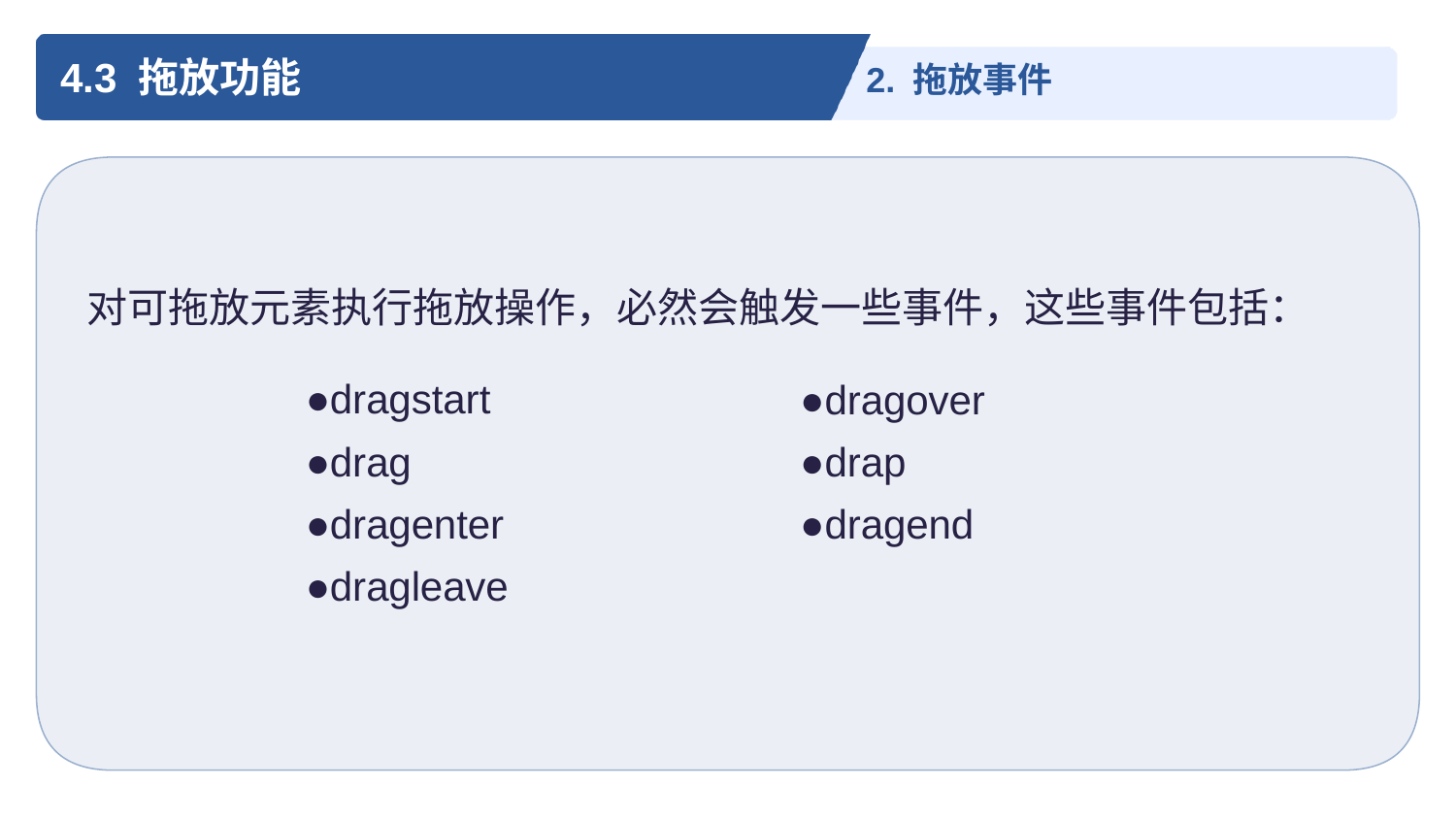

4.3 拖放功能
2. 拖放事件

对可拖放元素执行拖放操作，必然会触发一些事件，这些事件包括：
●dragstart
●drag
●dragenter
●dragleave
●dragover
●drap
●dragend